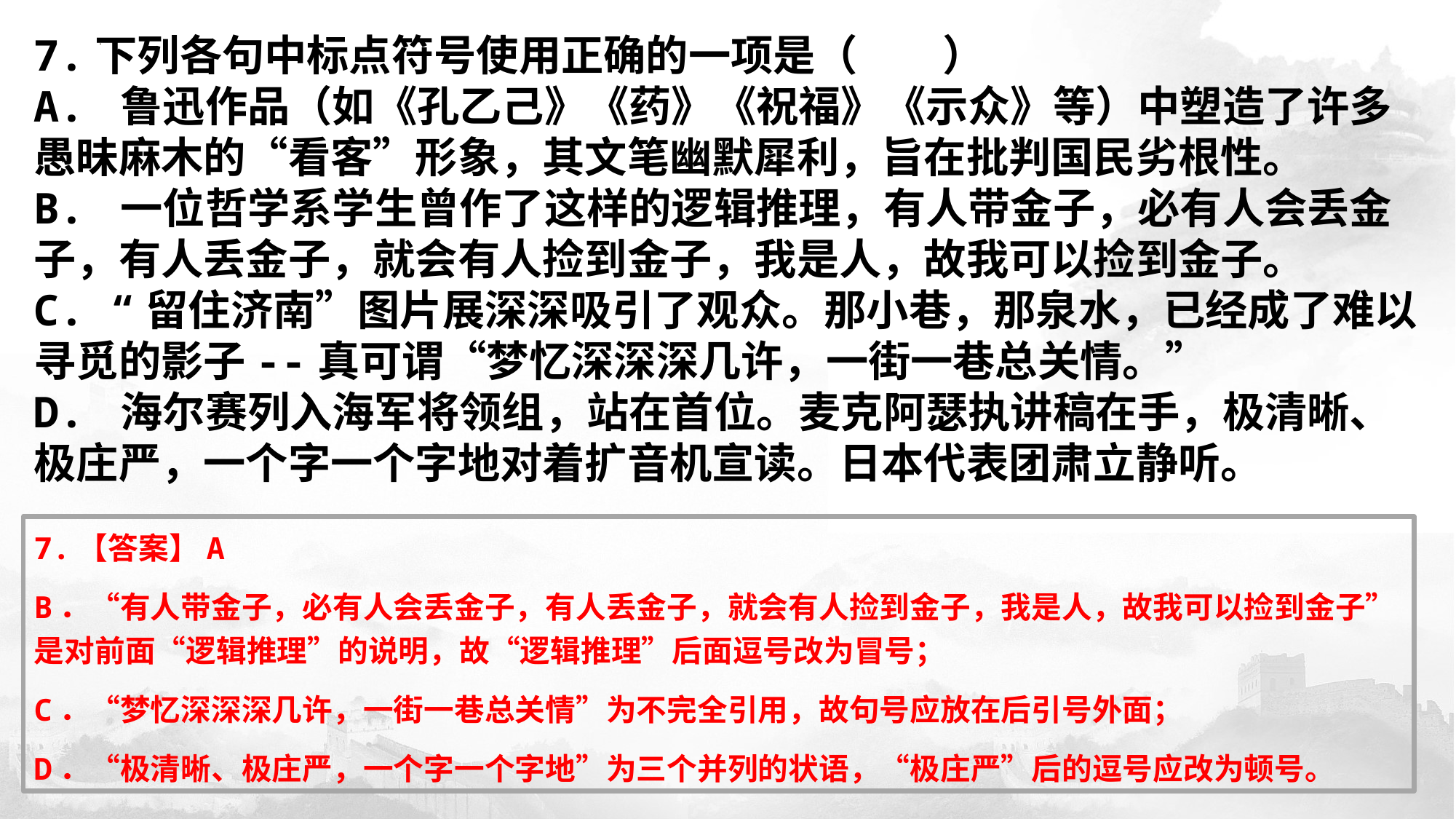

​7.下列各句中标点符号使用正确的一项是（　　）
A. 鲁迅作品（如《孔乙己》《药》《祝福》《示众》等）中塑造了许多愚昧麻木的“看客”形象，其文笔幽默犀利，旨在批判国民劣根性。
B. 一位哲学系学生曾作了这样的逻辑推理，有人带金子，必有人会丢金子，有人丢金子，就会有人捡到金子，我是人，故我可以捡到金子。
C. “留住济南”图片展深深吸引了观众。那小巷，那泉水，已经成了难以寻觅的影子--真可谓“梦忆深深深几许，一街一巷总关情。”
D. 海尔赛列入海军将领组，站在首位。麦克阿瑟执讲稿在手，极清晰、极庄严，一个字一个字地对着扩音机宣读。日本代表团肃立静听。
7.【答案】A
B．“有人带金子，必有人会丢金子，有人丢金子，就会有人捡到金子，我是人，故我可以捡到金子”是对前面“逻辑推理”的说明，故“逻辑推理”后面逗号改为冒号；
C．“梦忆深深深几许，一街一巷总关情”为不完全引用，故句号应放在后引号外面；
D．“极清晰、极庄严，一个字一个字地”为三个并列的状语，“极庄严”后的逗号应改为顿号。